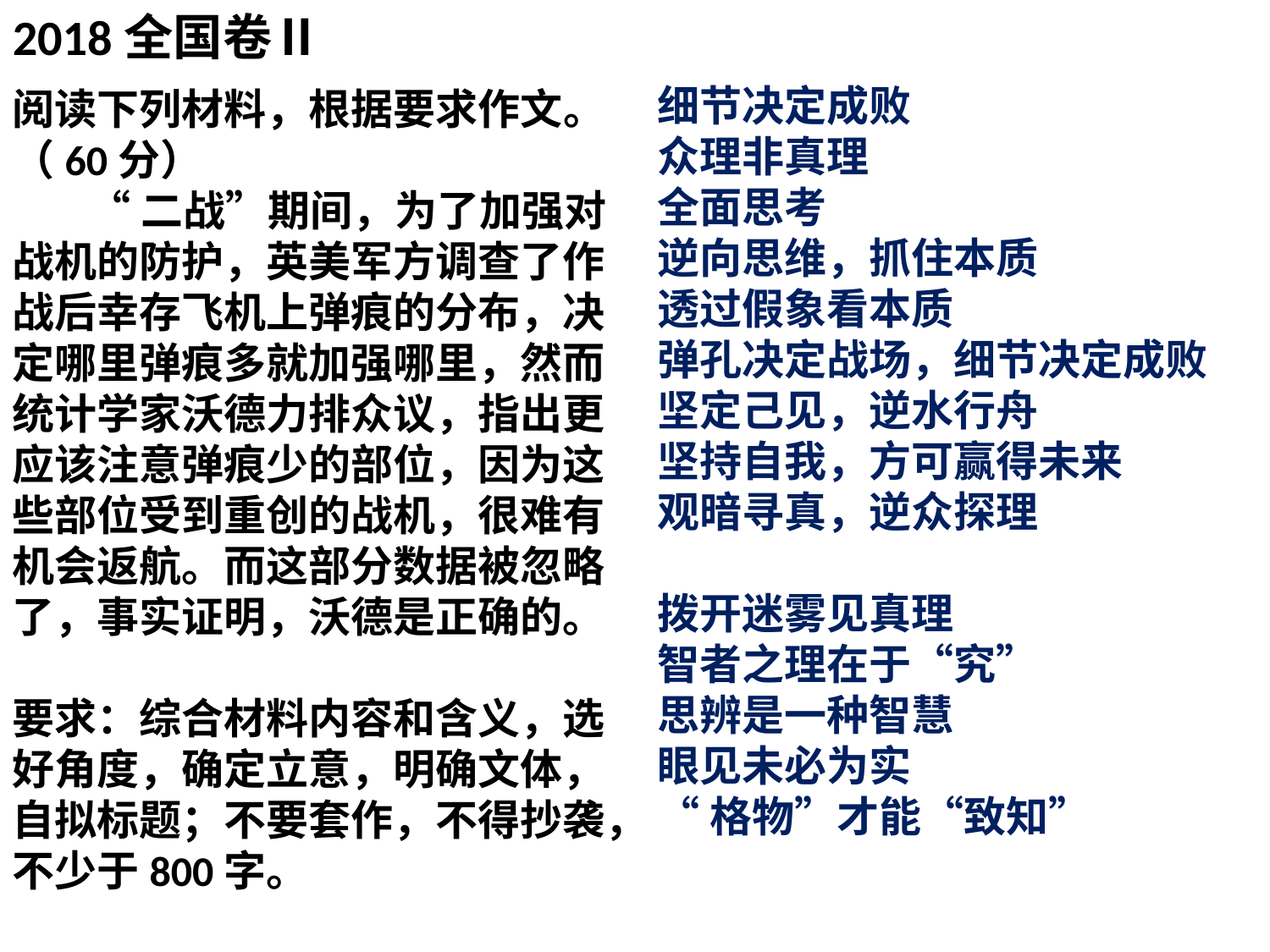

2018全国卷Ⅱ
细节决定成败
众理非真理
全面思考
逆向思维，抓住本质
透过假象看本质
弹孔决定战场，细节决定成败
坚定己见，逆水行舟
坚持自我，方可赢得未来
观暗寻真，逆众探理

拨开迷雾见真理
智者之理在于“究”
思辨是一种智慧
眼见未必为实
“格物”才能“致知”

阅读下列材料，根据要求作文。（60分）
        “二战”期间，为了加强对战机的防护，英美军方调查了作战后幸存飞机上弹痕的分布，决定哪里弹痕多就加强哪里，然而统计学家沃德力排众议，指出更应该注意弹痕少的部位，因为这些部位受到重创的战机，很难有机会返航。而这部分数据被忽略了，事实证明，沃德是正确的。

要求：综合材料内容和含义，选好角度，确定立意，明确文体，自拟标题；不要套作，不得抄袭，不少于800字。